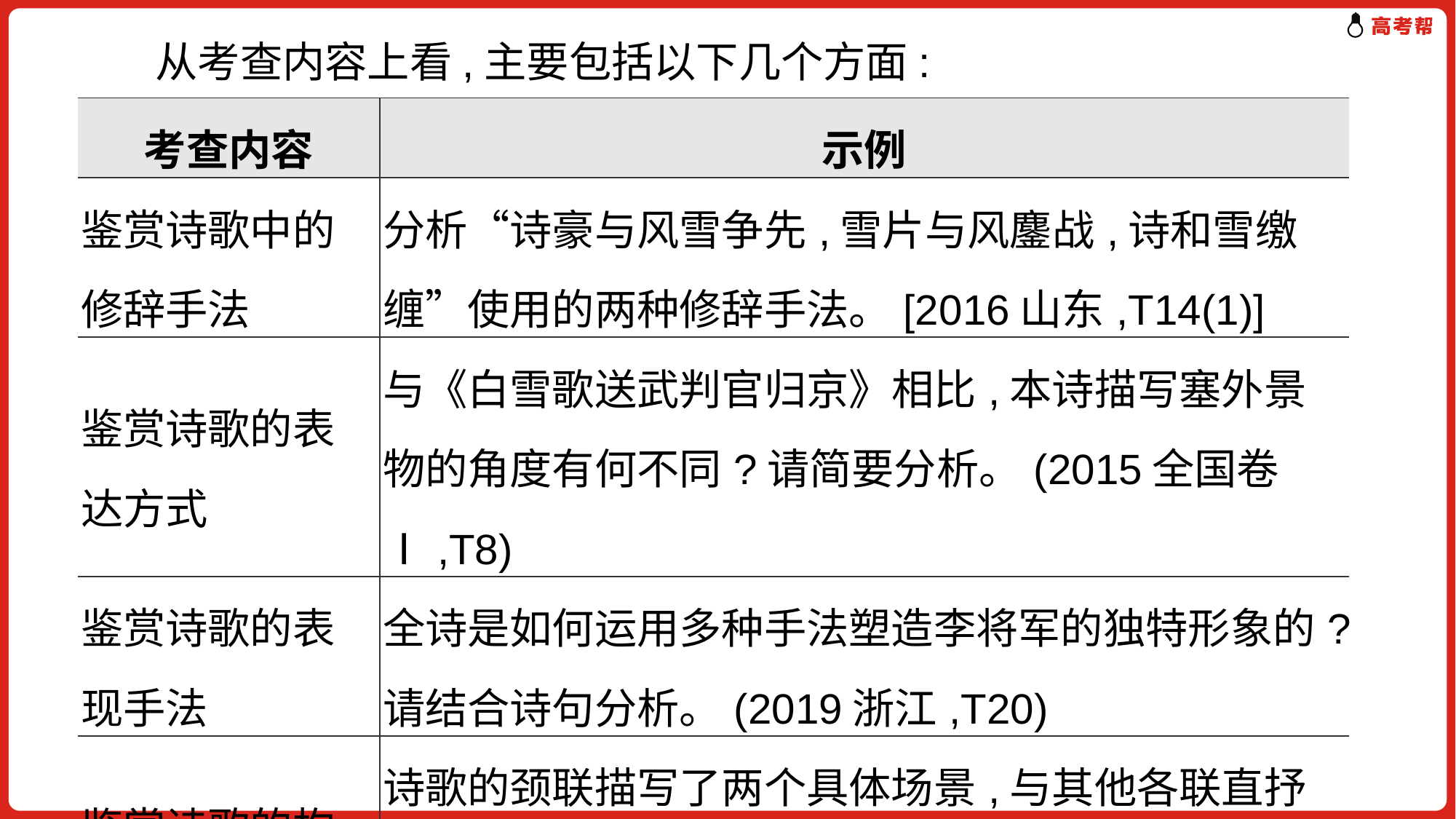

# 从考查内容上看,主要包括以下几个方面:
| 考查内容 | 示例 |
| --- | --- |
| 鉴赏诗歌中的修辞手法 | 分析“诗豪与风雪争先,雪片与风鏖战,诗和雪缴缠”使用的两种修辞手法。[2016山东,T14(1)] |
| 鉴赏诗歌的表达方式 | 与《白雪歌送武判官归京》相比,本诗描写塞外景物的角度有何不同?请简要分析。(2015全国卷Ⅰ,T8) |
| 鉴赏诗歌的表现手法 | 全诗是如何运用多种手法塑造李将军的独特形象的?请结合诗句分析。(2019浙江,T20) |
| 鉴赏诗歌的构思立意 | 诗歌的颈联描写了两个具体场景,与其他各联直抒胸臆的写法不同,这样写在情感表达和结构安排方面有什么作用?(2019全国卷Ⅱ,T15) |